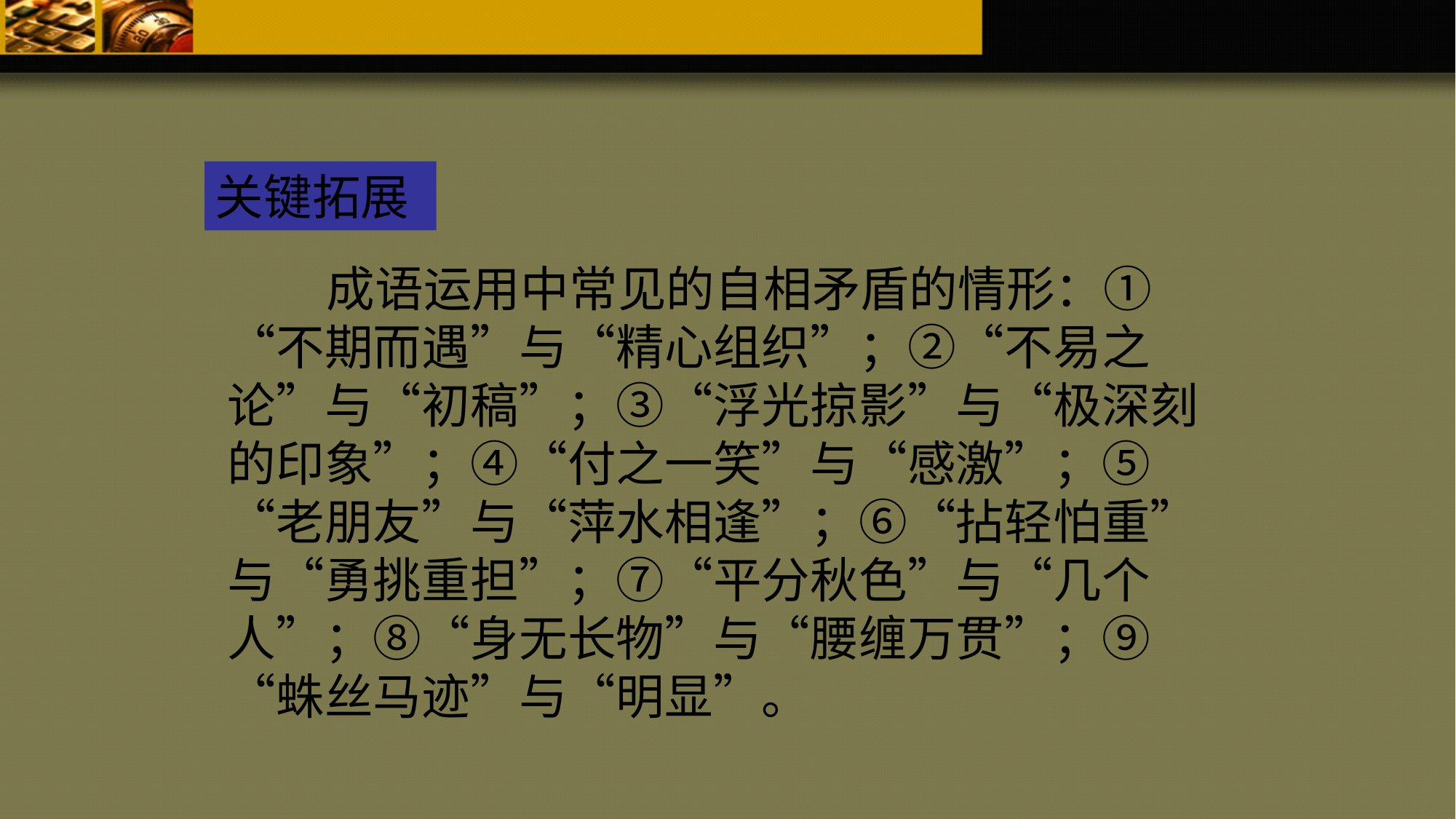

关键拓展
        成语运用中常见的自相矛盾的情形：①“不期而遇”与“精心组织”；②“不易之论”与“初稿”；③“浮光掠影”与“极深刻的印象”；④“付之一笑”与“感激”；⑤“老朋友”与“萍水相逢”；⑥“拈轻怕重”与“勇挑重担”；⑦“平分秋色”与“几个人”；⑧“身无长物”与“腰缠万贯”；⑨“蛛丝马迹”与“明显”。